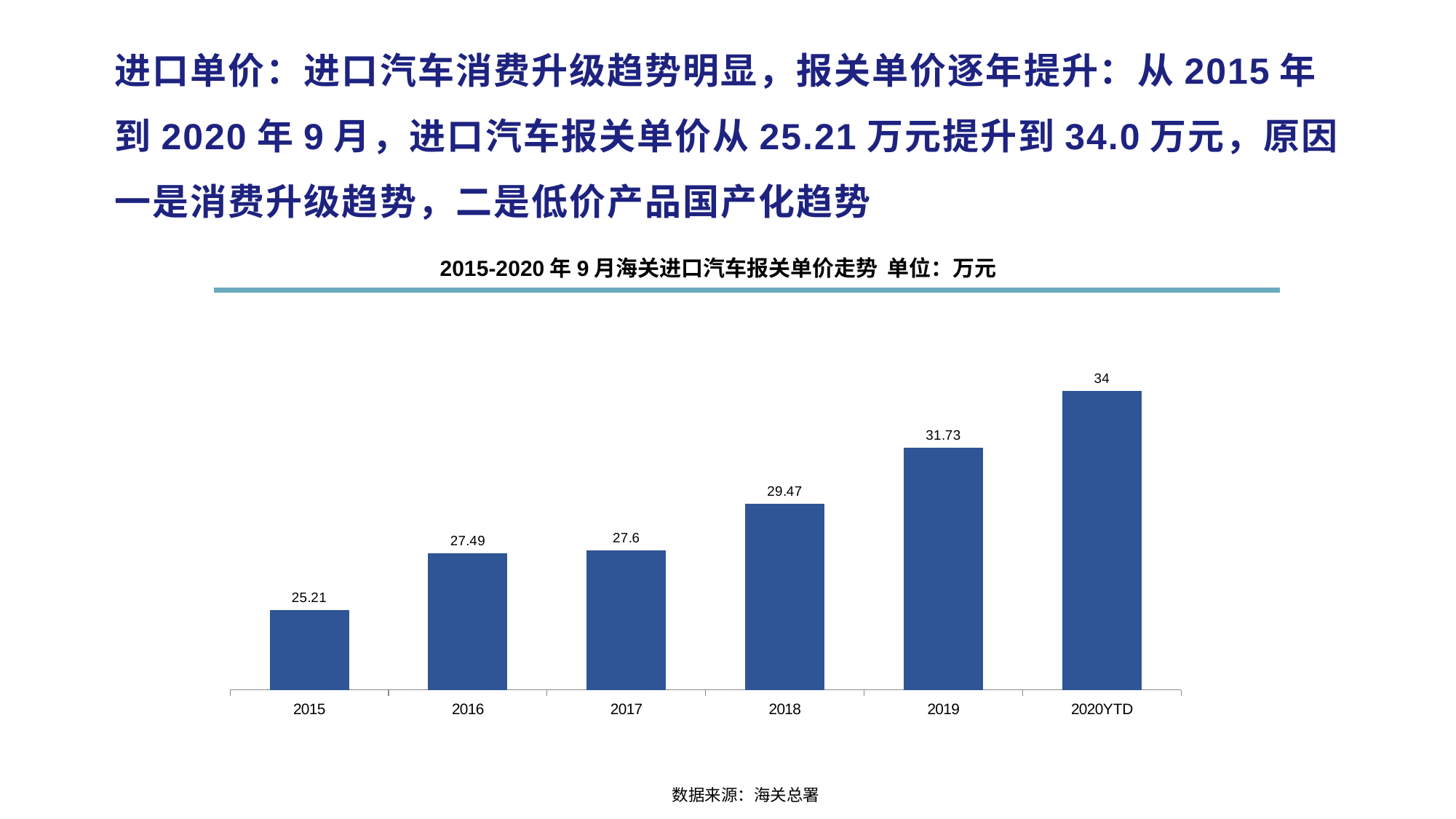

进口单价：进口汽车消费升级趋势明显，报关单价逐年提升：从2015年到2020年9月，进口汽车报关单价从25.21万元提升到34.0万元，原因一是消费升级趋势，二是低价产品国产化趋势
2015-2020年9月海关进口汽车报关单价走势  单位：万元

### Chart

| Category | 新能源汽车进口量 |
|---|---|
| 2015 | 25.21 |
| 2016 | 27.49 |
| 2017 | 27.6 |
| 2018 | 29.47 |
| 2019 | 31.73 |
| 2020YTD | 34.0 |
5
数据来源：海关总署